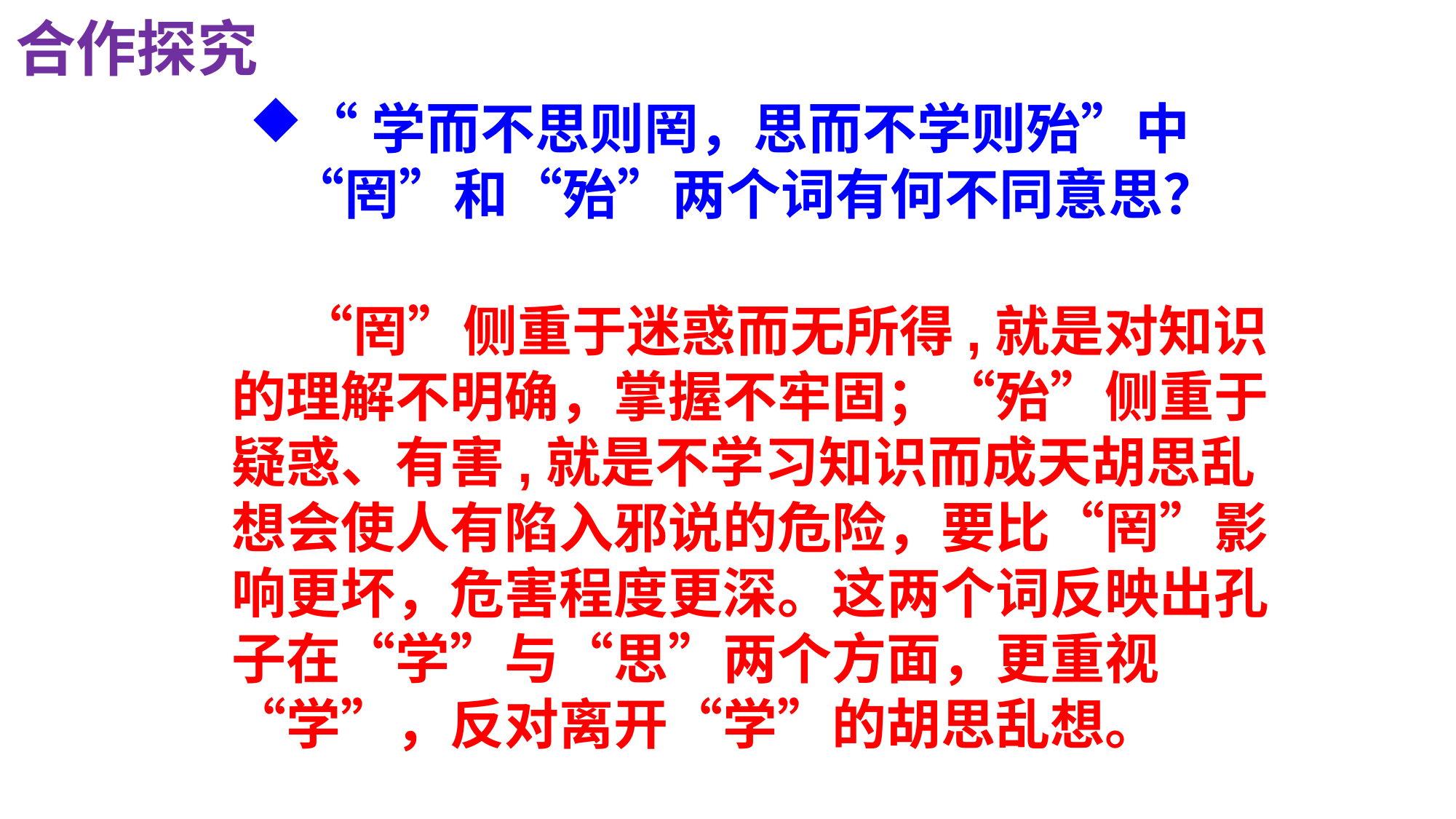

合作探究
“学而不思则罔，思而不学则殆”中“罔”和“殆”两个词有何不同意思？

　 “罔”侧重于迷惑而无所得,就是对知识的理解不明确，掌握不牢固；“殆”侧重于疑惑、有害,就是不学习知识而成天胡思乱想会使人有陷入邪说的危险，要比“罔”影响更坏，危害程度更深。这两个词反映出孔子在“学”与“思”两个方面，更重视“学”，反对离开“学”的胡思乱想。